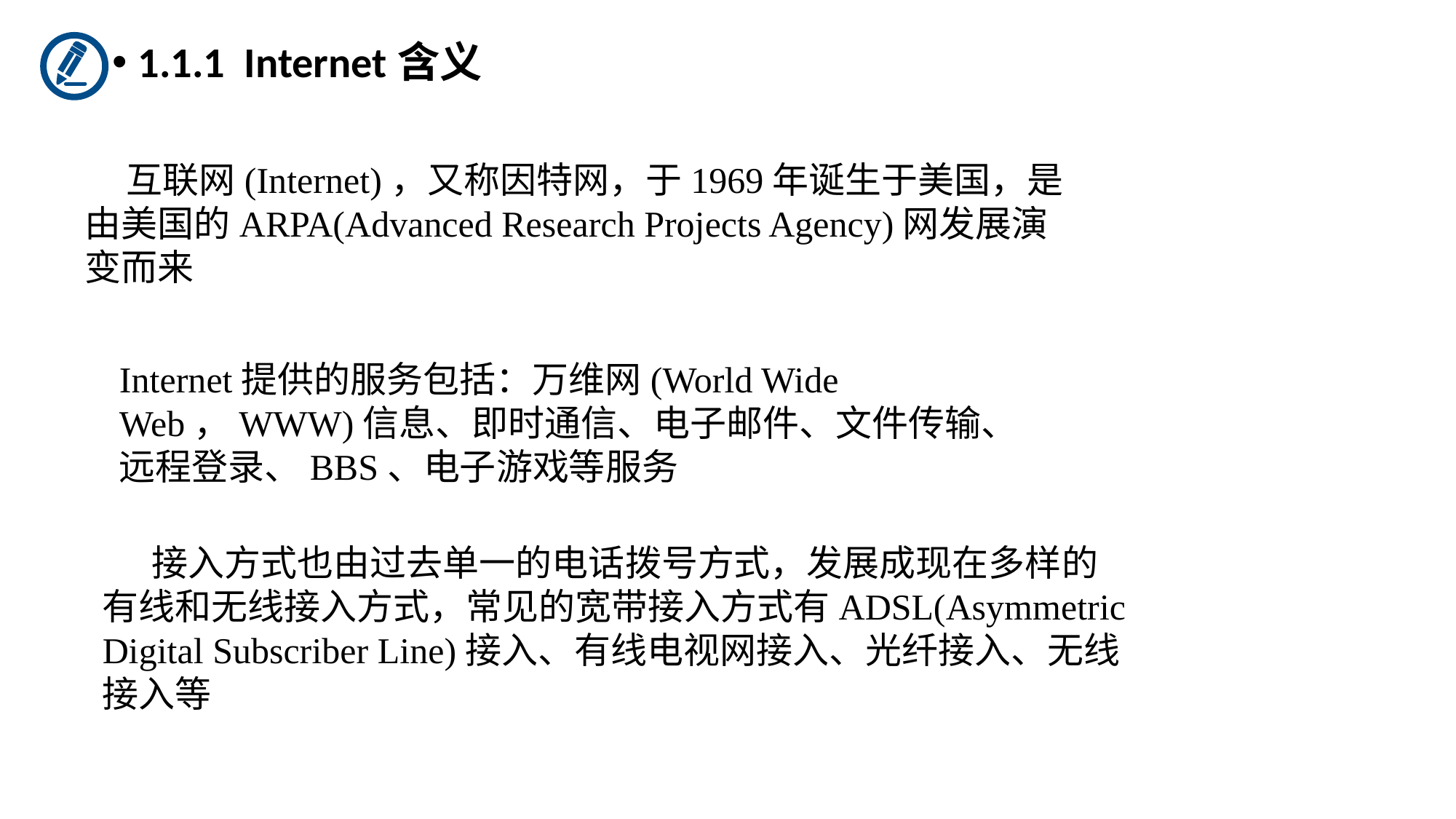

1.1.1  Internet含义
    互联网(Internet)，又称因特网，于1969年诞生于美国，是由美国的ARPA(Advanced Research Projects Agency)网发展演变而来
Internet提供的服务包括：万维网(World Wide Web，WWW)信息、即时通信、电子邮件、文件传输、远程登录、BBS、电子游戏等服务
     接入方式也由过去单一的电话拨号方式，发展成现在多样的有线和无线接入方式，常见的宽带接入方式有ADSL(Asymmetric Digital Subscriber Line)接入、有线电视网接入、光纤接入、无线接入等